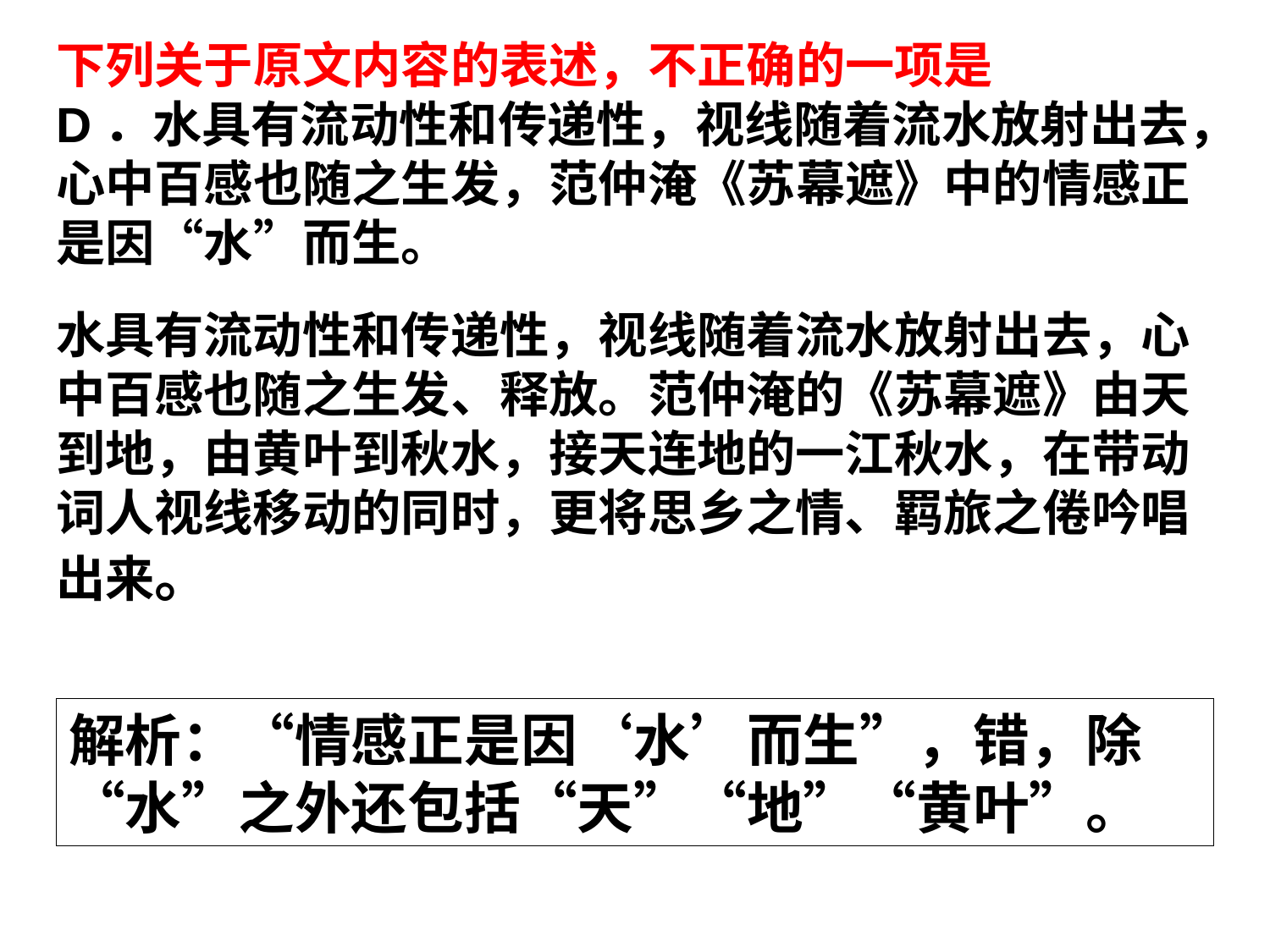

下列关于原文内容的表述，不正确的一项是
D．水具有流动性和传递性，视线随着流水放射出去，心中百感也随之生发，范仲淹《苏幕遮》中的情感正是因“水”而生。
水具有流动性和传递性，视线随着流水放射出去，心中百感也随之生发、释放。范仲淹的《苏幕遮》由天到地，由黄叶到秋水，接天连地的一江秋水，在带动词人视线移动的同时，更将思乡之情、羁旅之倦吟唱出来。
解析：“情感正是因‘水’而生”，错，除“水”之外还包括“天”“地”“黄叶”。